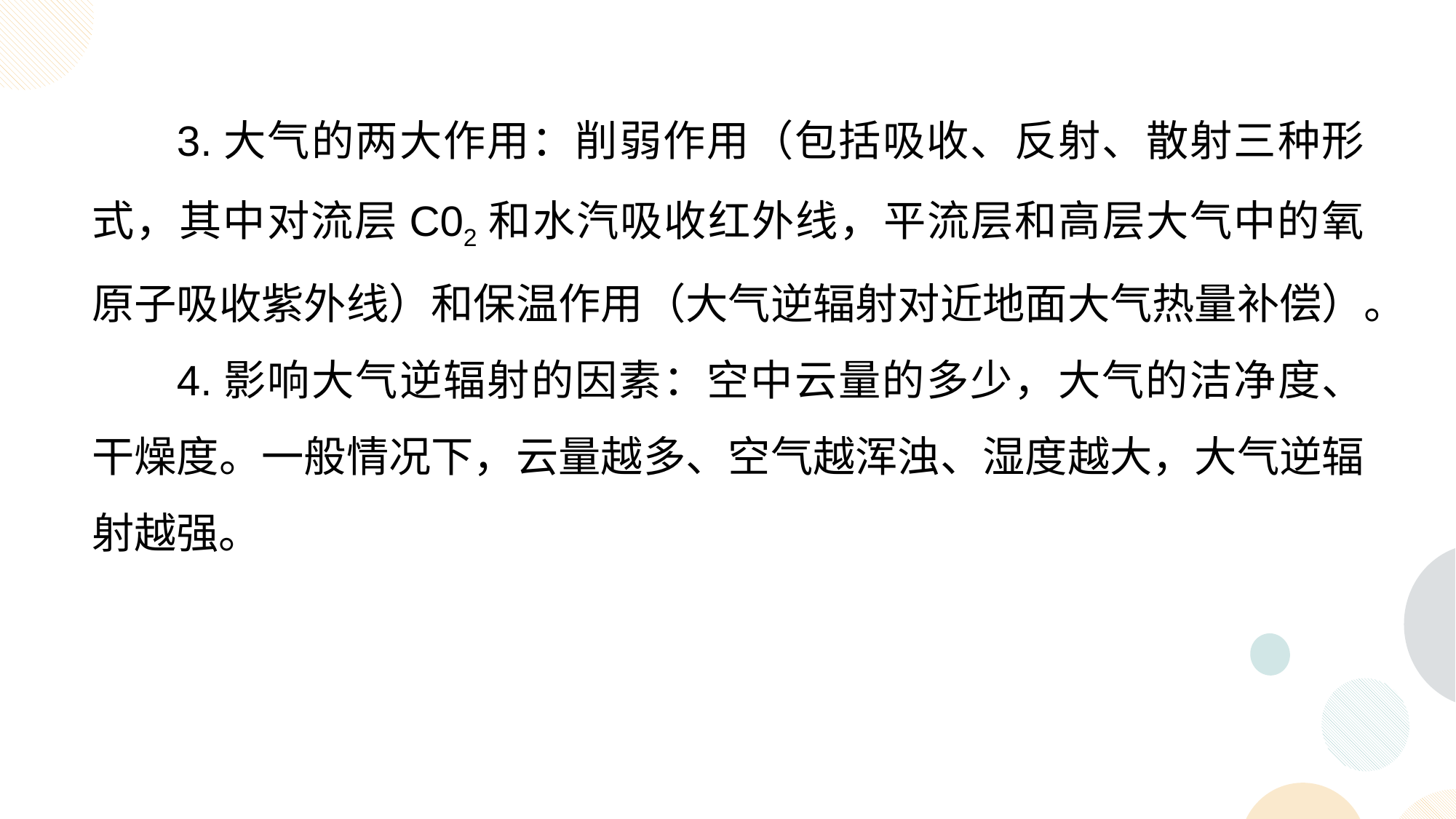

3.大气的两大作用：削弱作用（包括吸收、反射、散射三种形式，其中对流层C02和水汽吸收红外线，平流层和高层大气中的氧原子吸收紫外线）和保温作用（大气逆辐射对近地面大气热量补偿）。
4.影响大气逆辐射的因素：空中云量的多少，大气的洁净度、干燥度。一般情况下，云量越多、空气越浑浊、湿度越大，大气逆辐射越强。